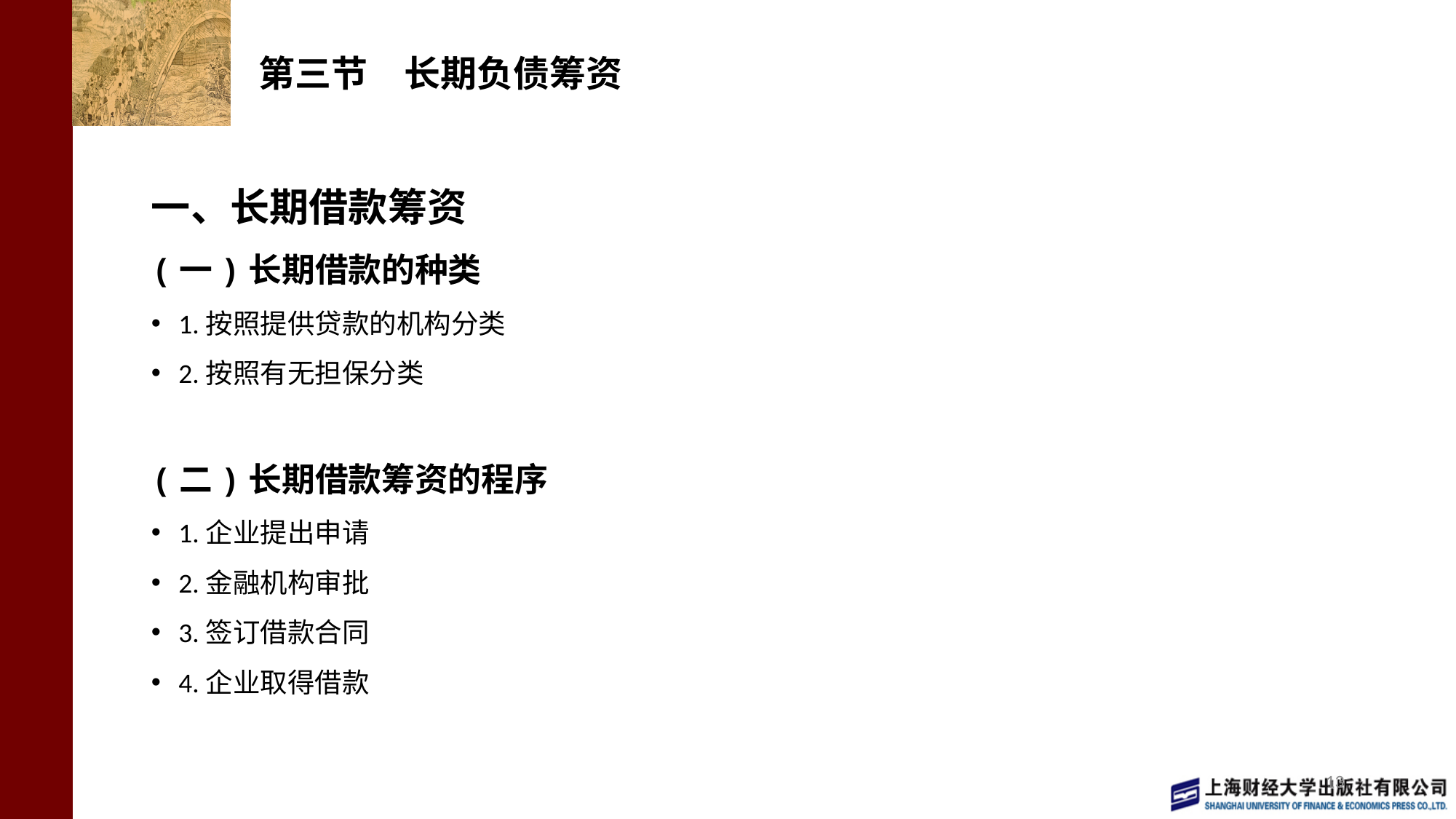

# 第三节　长期负债筹资
一、长期借款筹资
(一)长期借款的种类
1.按照提供贷款的机构分类
2.按照有无担保分类

(二)长期借款筹资的程序
1.企业提出申请
2.金融机构审批
3.签订借款合同
4.企业取得借款

13